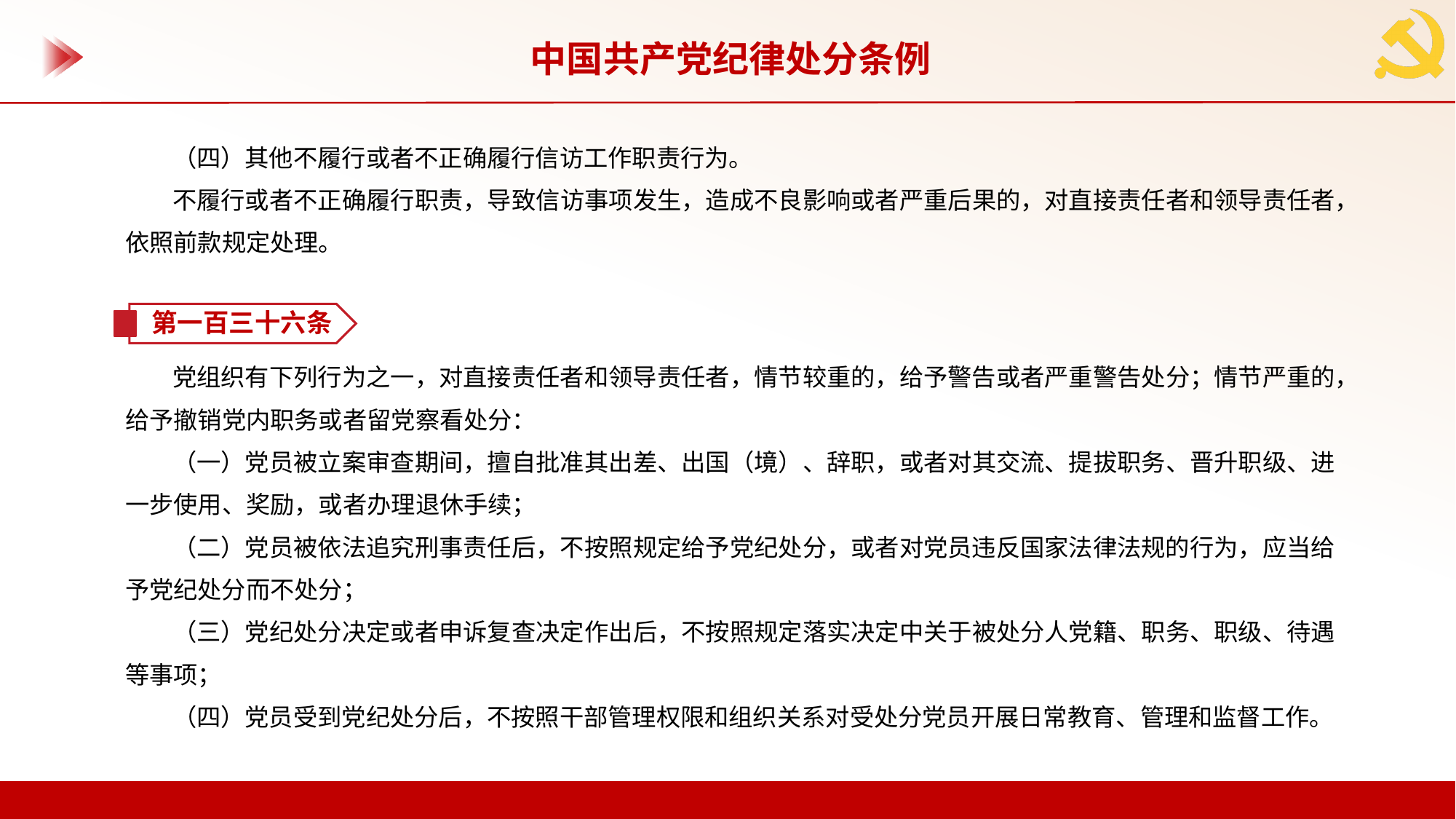

中国共产党纪律处分条例
（四）其他不履行或者不正确履行信访工作职责行为。
不履行或者不正确履行职责，导致信访事项发生，造成不良影响或者严重后果的，对直接责任者和领导责任者，依照前款规定处理。
第一百三十六条

党组织有下列行为之一，对直接责任者和领导责任者，情节较重的，给予警告或者严重警告处分；情节严重的，给予撤销党内职务或者留党察看处分：
（一）党员被立案审查期间，擅自批准其出差、出国（境）、辞职，或者对其交流、提拔职务、晋升职级、进一步使用、奖励，或者办理退休手续；
（二）党员被依法追究刑事责任后，不按照规定给予党纪处分，或者对党员违反国家法律法规的行为，应当给予党纪处分而不处分；
（三）党纪处分决定或者申诉复查决定作出后，不按照规定落实决定中关于被处分人党籍、职务、职级、待遇等事项；
（四）党员受到党纪处分后，不按照干部管理权限和组织关系对受处分党员开展日常教育、管理和监督工作。